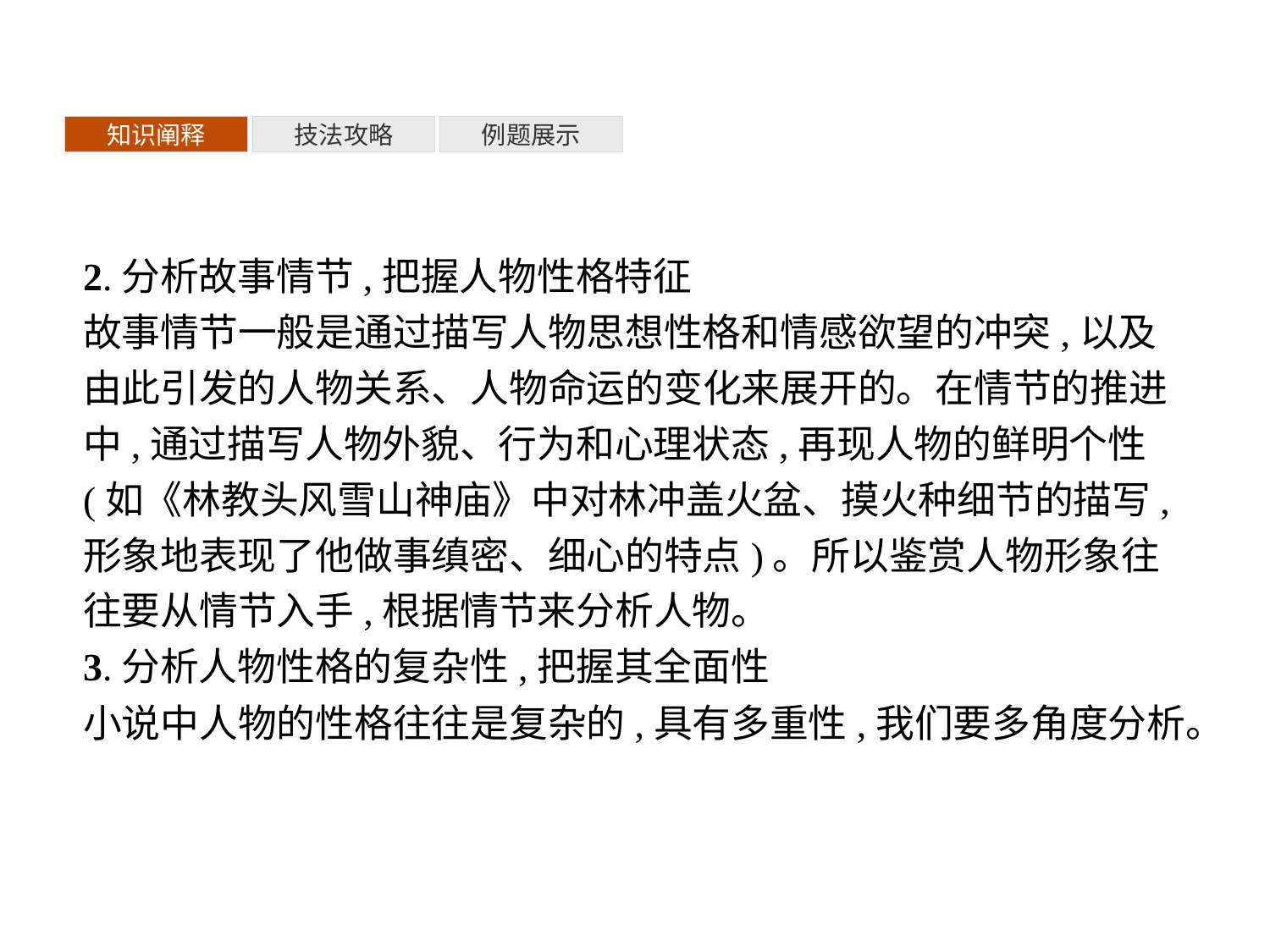

知识阐释
技法攻略
例题展示
2.分析故事情节,把握人物性格特征
故事情节一般是通过描写人物思想性格和情感欲望的冲突,以及由此引发的人物关系、人物命运的变化来展开的。在情节的推进中,通过描写人物外貌、行为和心理状态,再现人物的鲜明个性(如《林教头风雪山神庙》中对林冲盖火盆、摸火种细节的描写,形象地表现了他做事缜密、细心的特点)。所以鉴赏人物形象往往要从情节入手,根据情节来分析人物。
3.分析人物性格的复杂性,把握其全面性
小说中人物的性格往往是复杂的,具有多重性,我们要多角度分析。